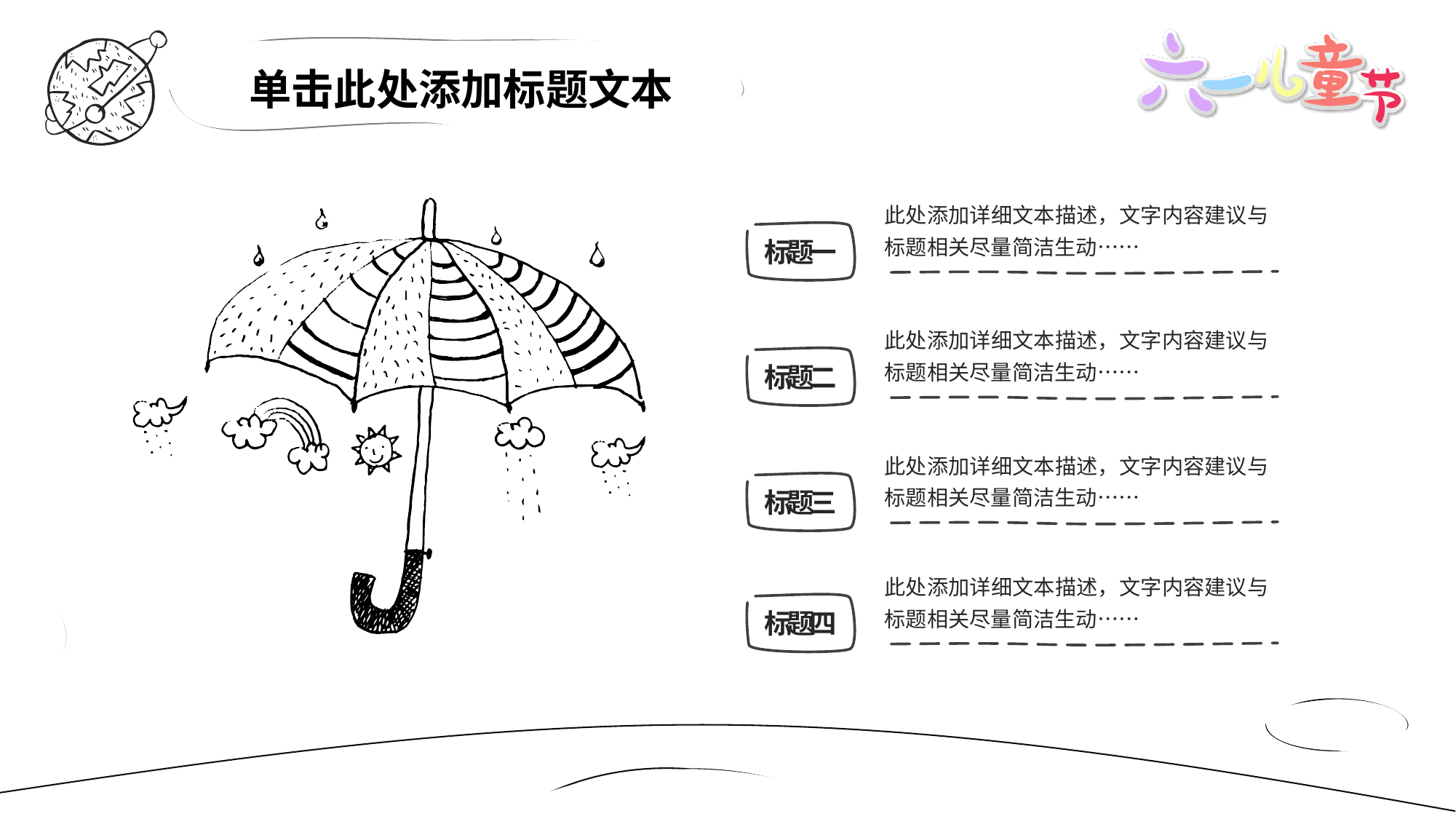

单击此处添加标题文本
此处添加详细文本描述，文字内容建议与标题相关尽量简洁生动……

标题一

此处添加详细文本描述，文字内容建议与标题相关尽量简洁生动……
标题二

此处添加详细文本描述，文字内容建议与标题相关尽量简洁生动……
标题三

此处添加详细文本描述，文字内容建议与标题相关尽量简洁生动……
标题四